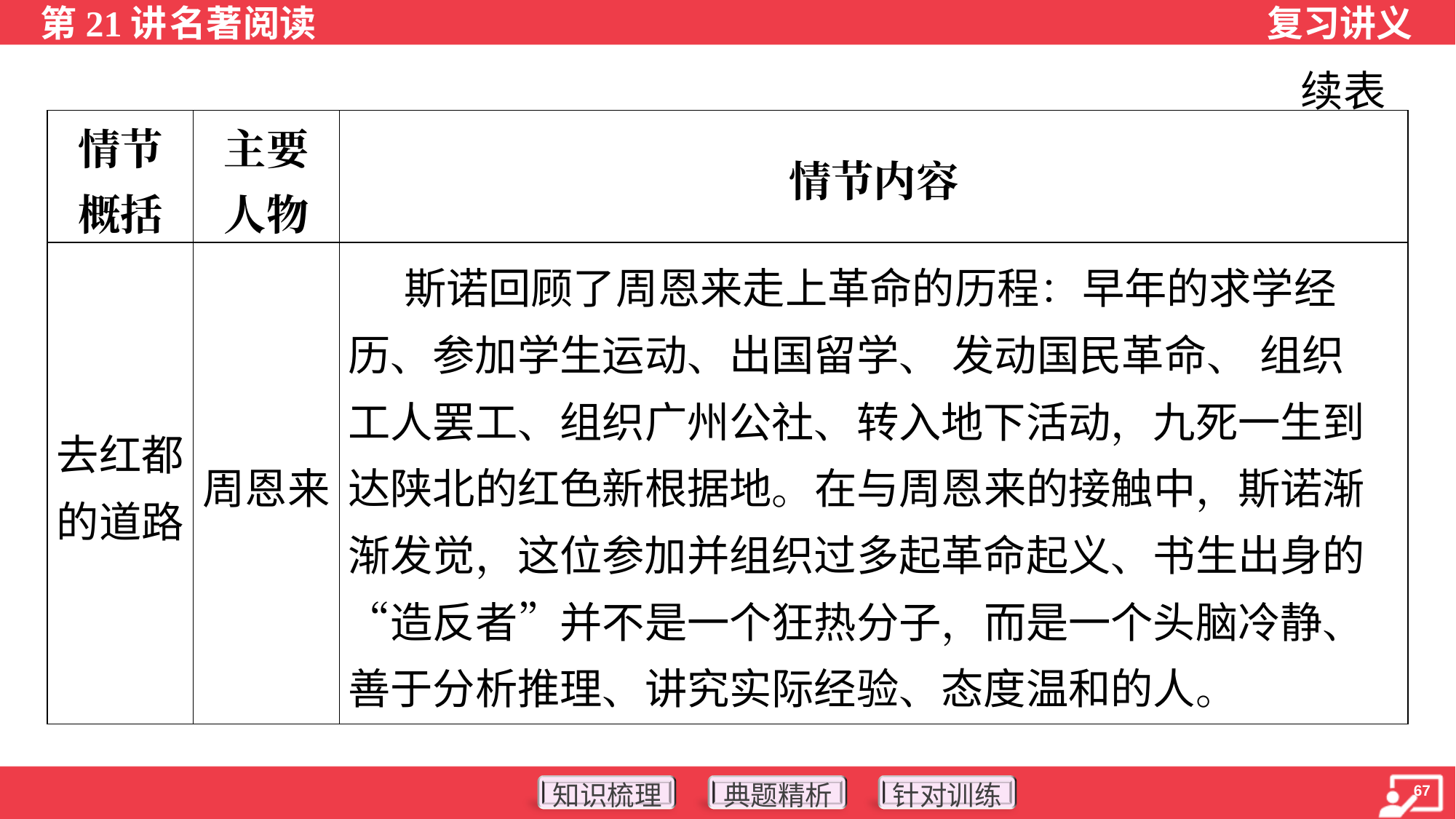

续表
| 情节 概括 | 主要 人物 | 情节内容 |
| --- | --- | --- |
| 去红都的道路 | 周恩来 | 斯诺回顾了周恩来走上革命的历程：早年的求学经 历、参加学生运动、出国留学、 发动国民革命、 组织 工人罢工、组织广州公社、转入地下活动，九死一生到达陕北的红色新根据地。在与周恩来的接触中，斯诺渐渐发觉，这位参加并组织过多起革命起义、书生出身的“造反者”并不是一个狂热分子，而是一个头脑冷静、善于分析推理、讲究实际经验、态度温和的人。 |